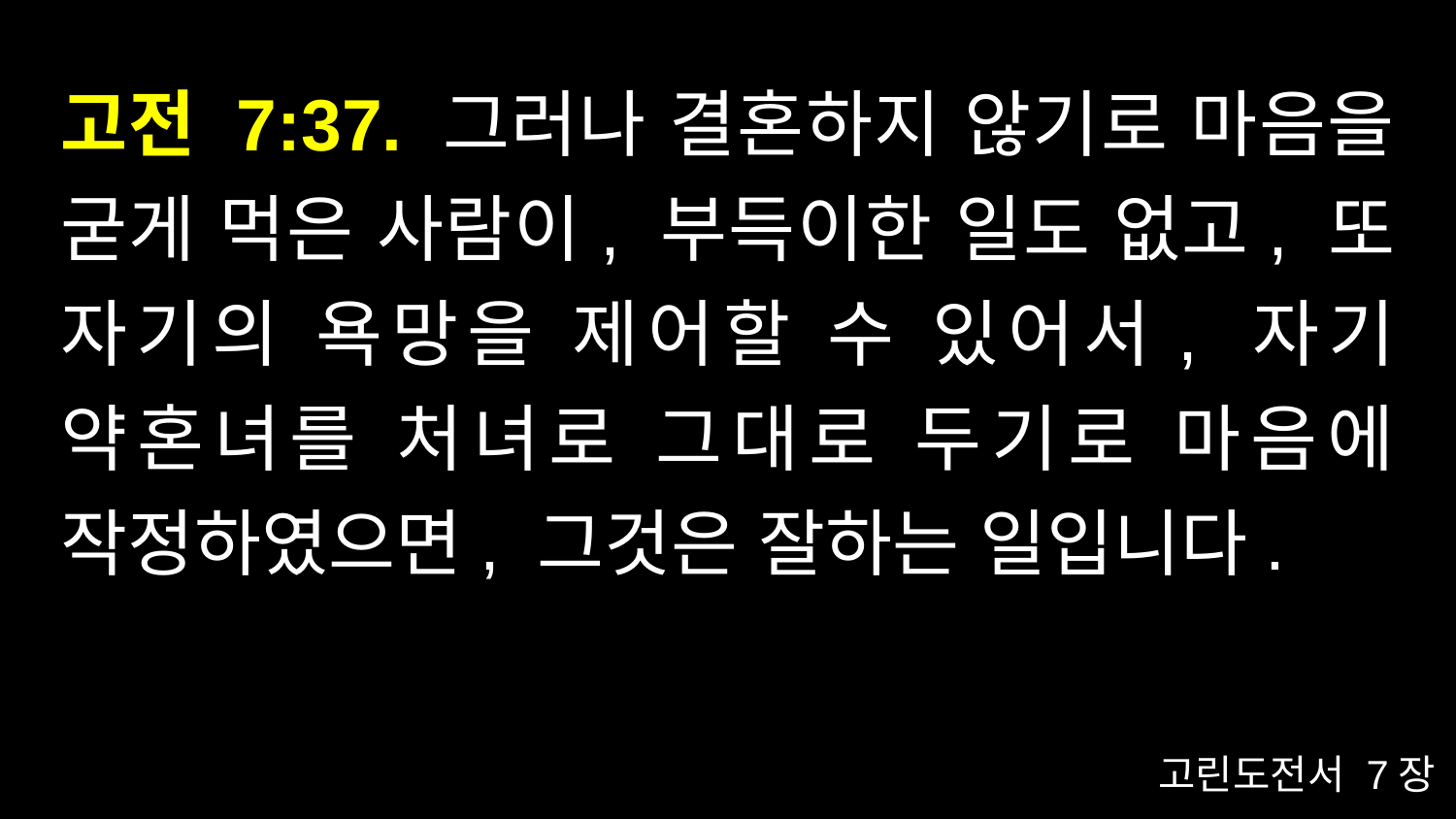

# 고전 7:37. 그러나 결혼하지 않기로 마음을 굳게 먹은 사람이, 부득이한 일도 없고, 또 자기의 욕망을 제어할 수 있어서, 자기 약혼녀를 처녀로 그대로 두기로 마음에 작정하였으면, 그것은 잘하는 일입니다.
고린도전서 7장